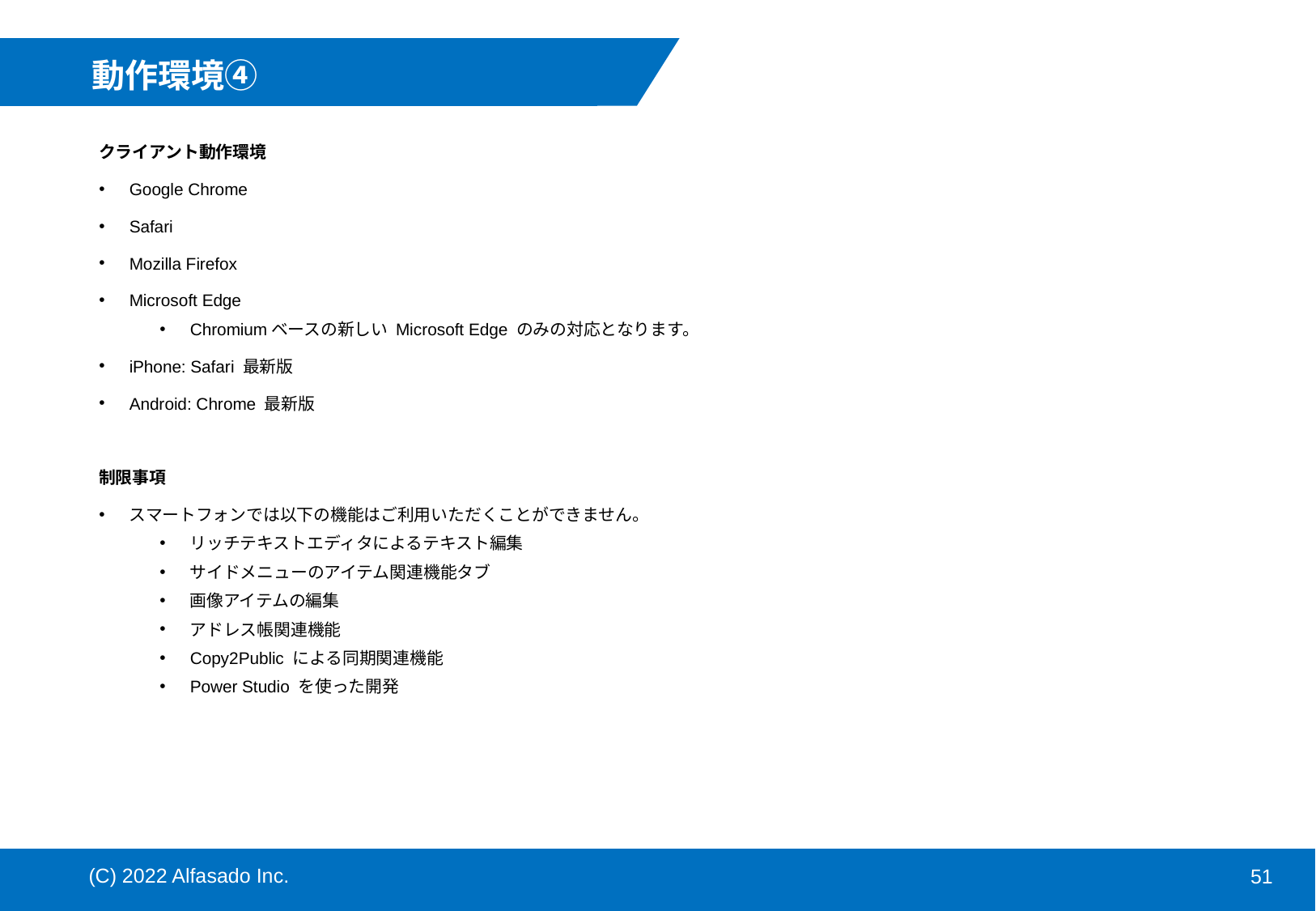

# 動作環境④
クライアント動作環境
Google Chrome
Safari
Mozilla Firefox
Microsoft Edge
Chromiumベースの新しい Microsoft Edge のみの対応となります。
iPhone: Safari 最新版
Android: Chrome 最新版

制限事項
スマートフォンでは以下の機能はご利用いただくことができません。
リッチテキストエディタによるテキスト編集
サイドメニューのアイテム関連機能タブ
画像アイテムの編集
アドレス帳関連機能
Copy2Public による同期関連機能
Power Studio を使った開発

(C) 2022 Alfasado Inc.
51